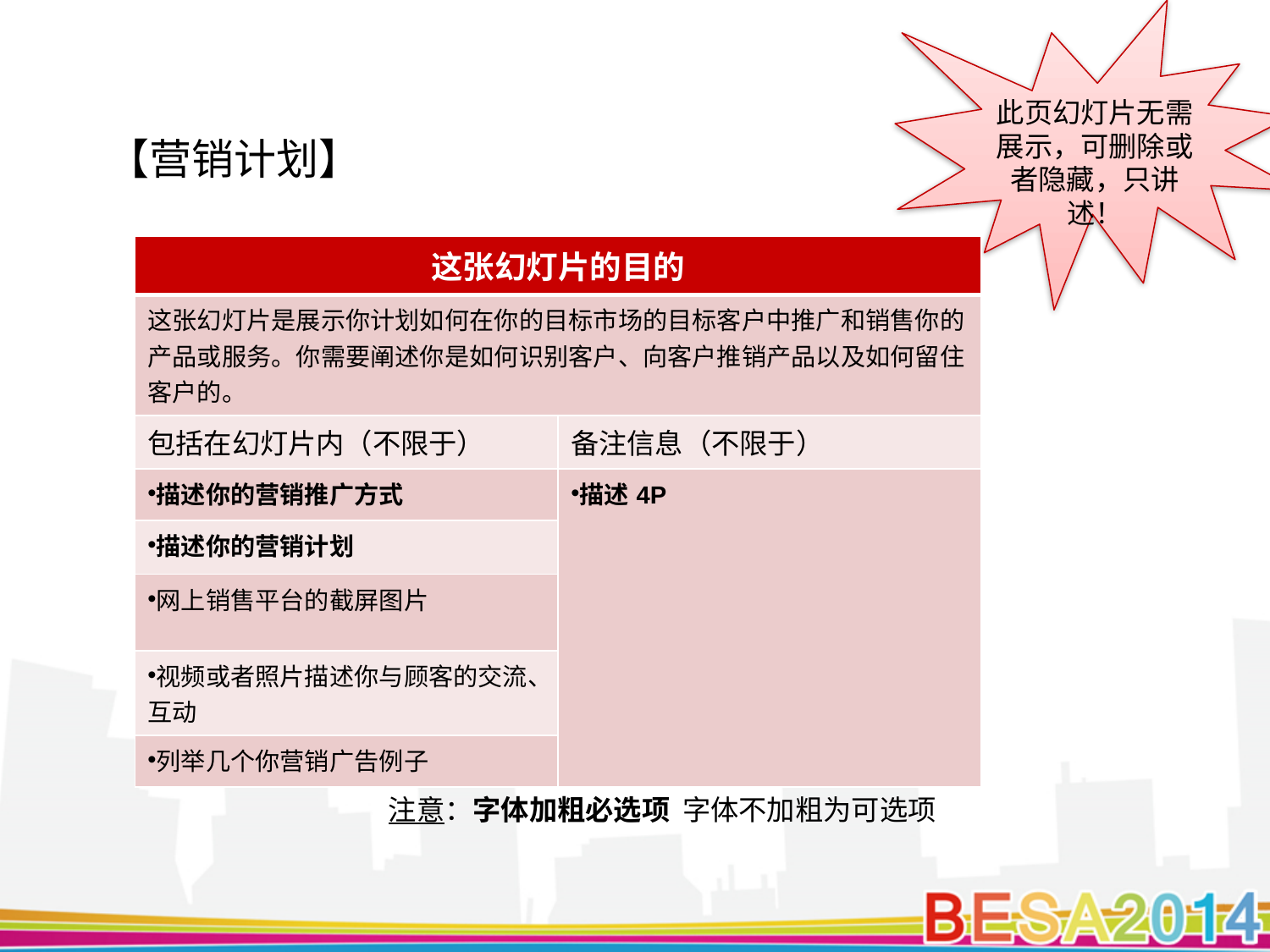

此页幻灯片无需展示，可删除或者隐藏，只讲述！
【营销计划】
| 这张幻灯片的目的 |  |
| --- | --- |
| 这张幻灯片是展示你计划如何在你的目标市场的目标客户中推广和销售你的产品或服务。你需要阐述你是如何识别客户、向客户推销产品以及如何留住客户的。 |  |
| 包括在幻灯片内（不限于） | 备注信息（不限于） |
| 描述你的营销推广方式 | 描述4P |
| 描述你的营销计划 |  |
| 网上销售平台的截屏图片 |  |
| 视频或者照片描述你与顾客的交流、互动 |  |
| 列举几个你营销广告例子 |  |
注意：字体加粗必选项  字体不加粗为可选项